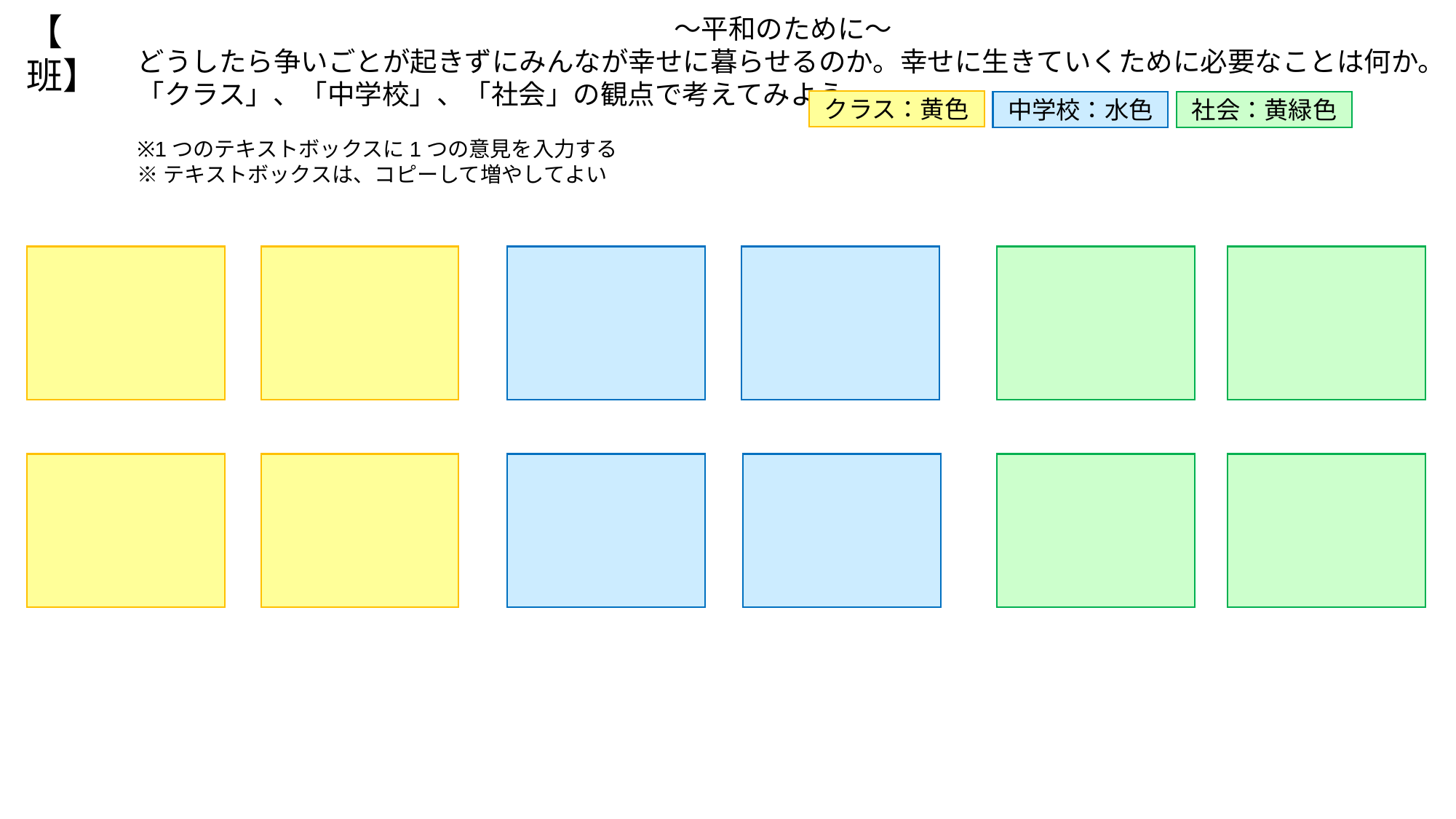

【　班】
～平和のために～
どうしたら争いごとが起きずにみんなが幸せに暮らせるのか。幸せに生きていくために必要なことは何か。
「クラス」、「中学校」、「社会」の観点で考えてみよう。

※1つのテキストボックスに1つの意見を入力する
※テキストボックスは、コピーして増やしてよい
クラス：黄色
社会：黄緑色
中学校：水色